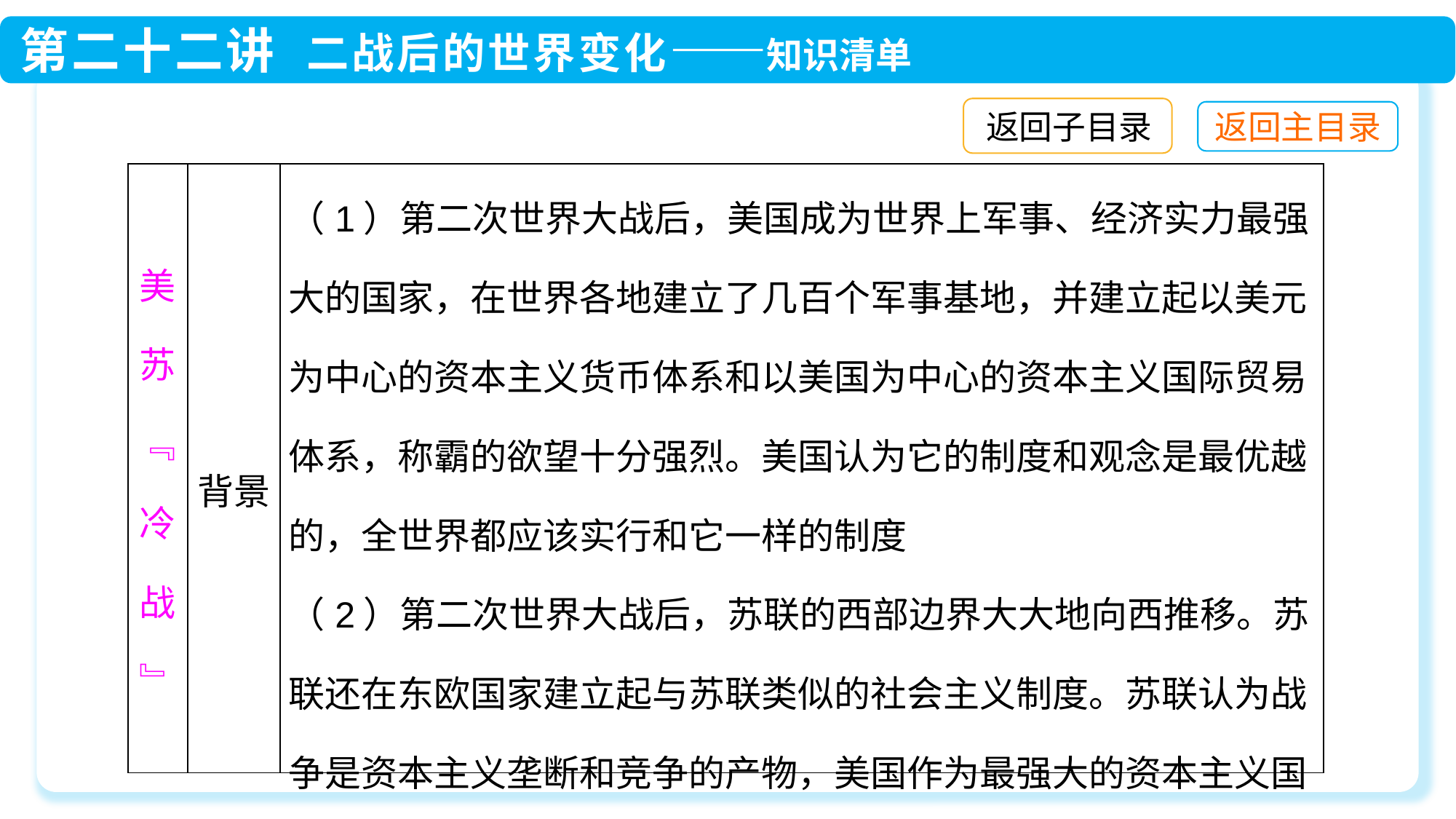

返回子目录
| 美苏﹃冷战﹄ | 背景 | （1）第二次世界大战后，美国成为世界上军事、经济实力最强大的国家，在世界各地建立了几百个军事基地，并建立起以美元为中心的资本主义货币体系和以美国为中心的资本主义国际贸易体系，称霸的欲望十分强烈。美国认为它的制度和观念是最优越的，全世界都应该实行和它一样的制度 （2）第二次世界大战后，苏联的西部边界大大地向西推移。苏联还在东欧国家建立起与苏联类似的社会主义制度。苏联认为战争是资本主义垄断和竞争的产物，美国作为最强大的资本主义国家，自然也是苏联潜在的防御对象 |
| --- | --- | --- |